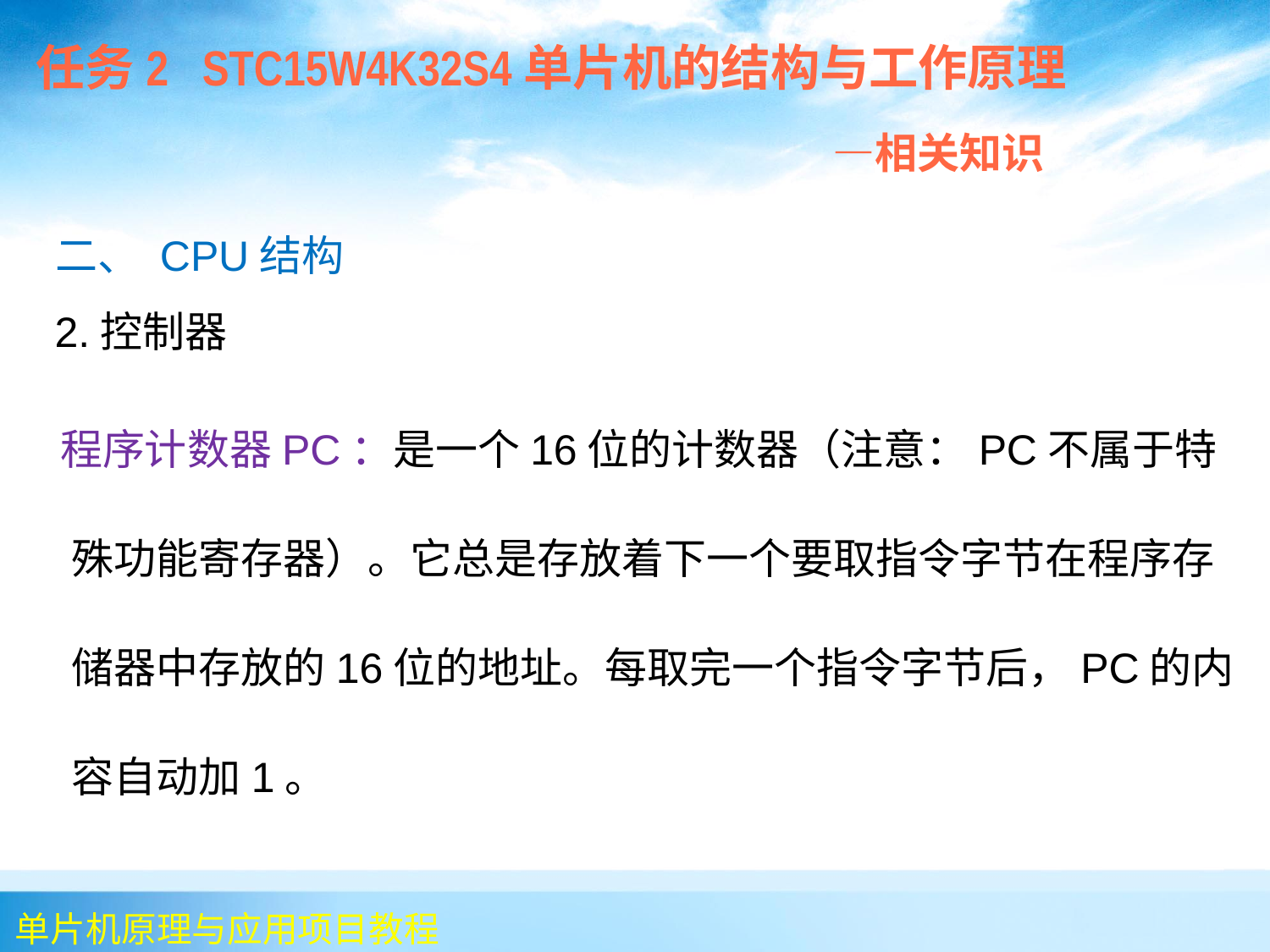

任务2   STC15W4K32S4单片机的结构与工作原理
                                                                       —相关知识
  二、 CPU结构
  2.控制器
  程序计数器PC：是一个16位的计数器（注意：PC不属于特殊功能寄存器）。它总是存放着下一个要取指令字节在程序存储器中存放的16位的地址。每取完一个指令字节后，PC的内容自动加1。